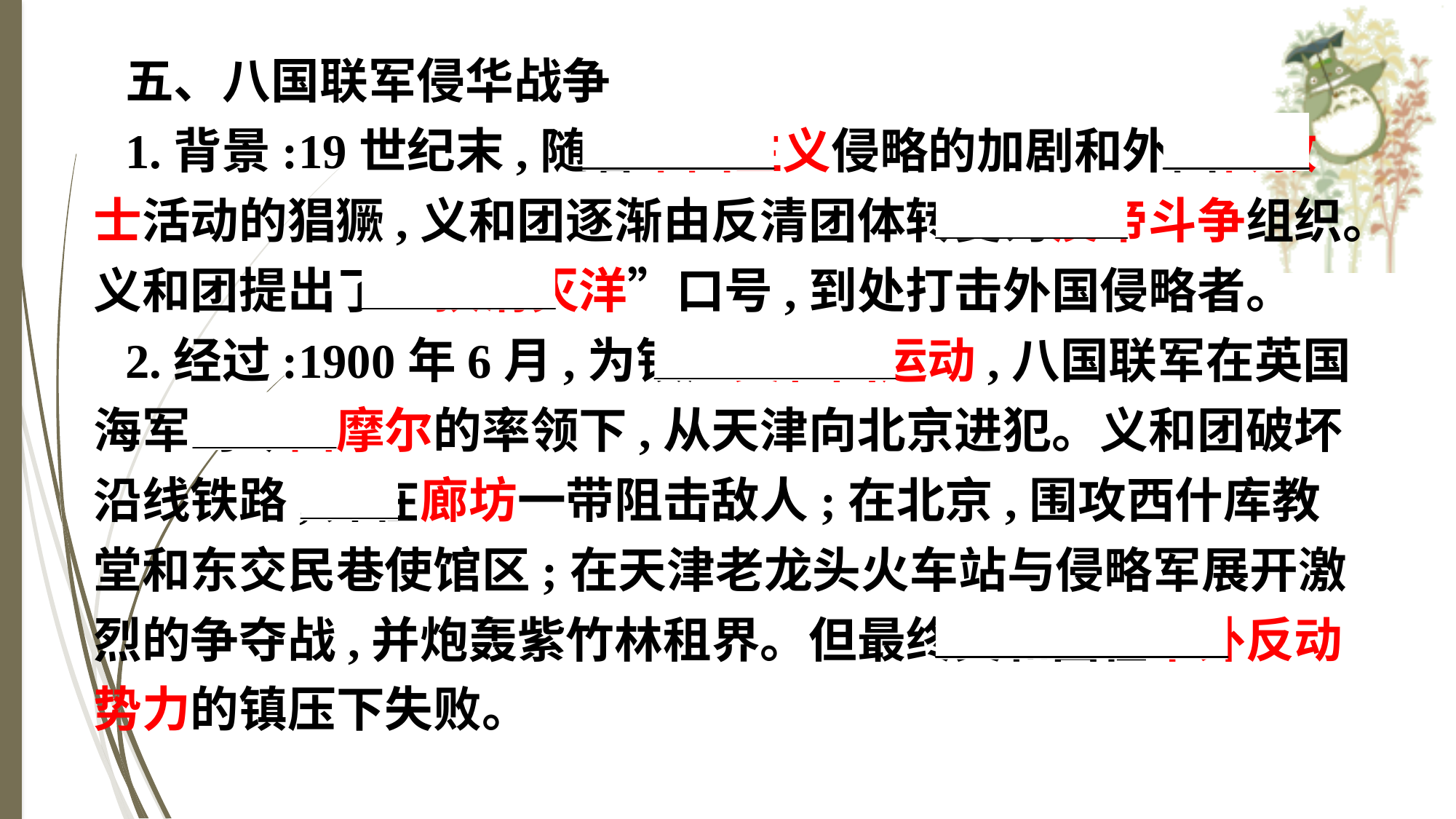

五、八国联军侵华战争
1.背景:19世纪末,随着帝国主义侵略的加剧和外国传教士活动的猖獗,义和团逐渐由反清团体转变为反帝斗争组织。义和团提出了“扶清灭洋”口号,到处打击外国侵略者。
2.经过:1900年6月,为镇压义和团运动,八国联军在英国海军司令西摩尔的率领下,从天津向北京进犯。义和团破坏沿线铁路,并在廊坊一带阻击敌人;在北京,围攻西什库教堂和东交民巷使馆区;在天津老龙头火车站与侵略军展开激烈的争夺战,并炮轰紫竹林租界。但最终义和团在中外反动势力的镇压下失败。